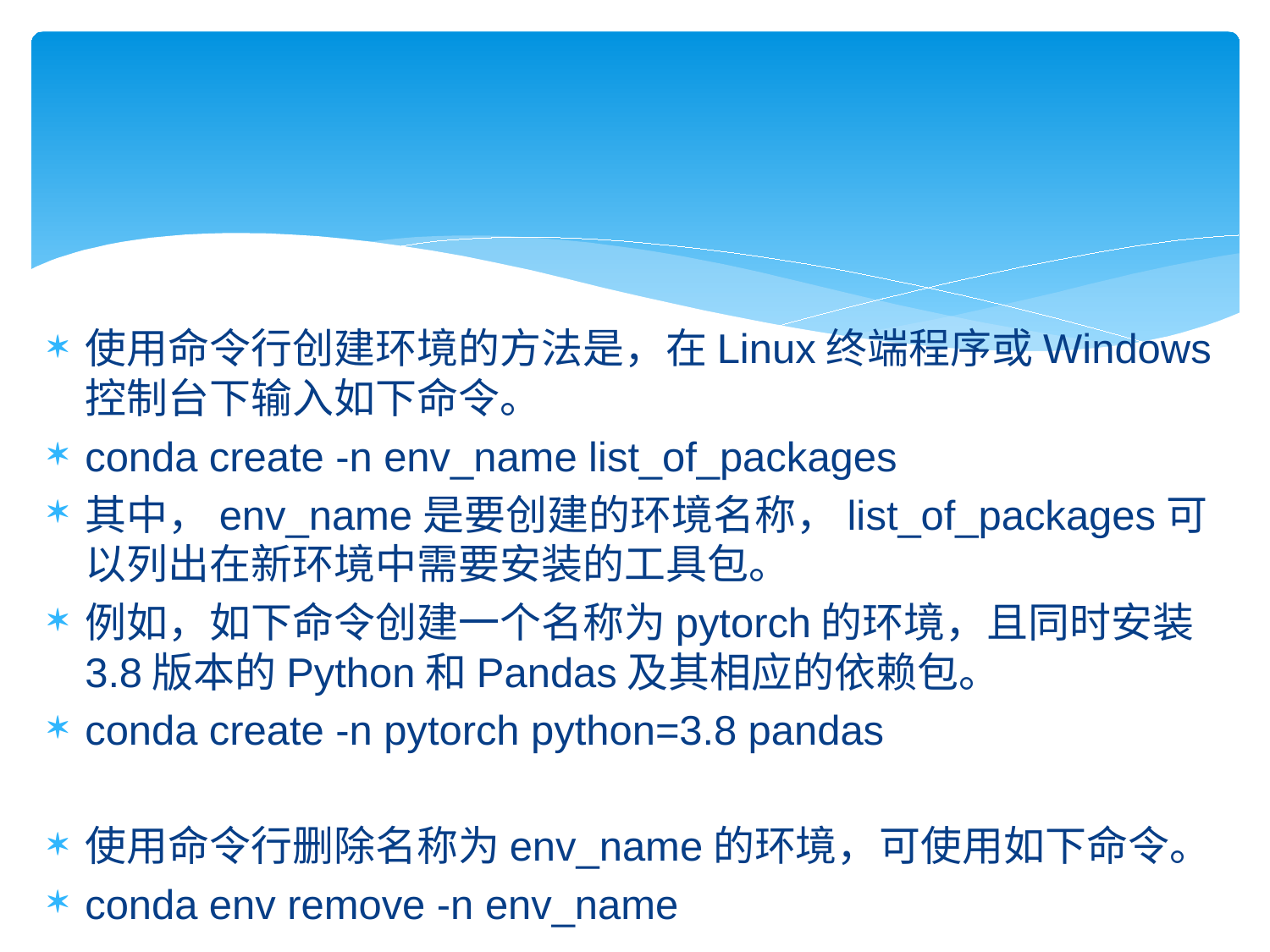

#
使用命令行创建环境的方法是，在Linux终端程序或Windows控制台下输入如下命令。
conda create -n env_name list_of_packages
其中，env_name是要创建的环境名称，list_of_packages可以列出在新环境中需要安装的工具包。
例如，如下命令创建一个名称为pytorch的环境，且同时安装3.8版本的Python和Pandas及其相应的依赖包。
conda create -n pytorch python=3.8 pandas

使用命令行删除名称为env_name的环境，可使用如下命令。
conda env remove -n env_name